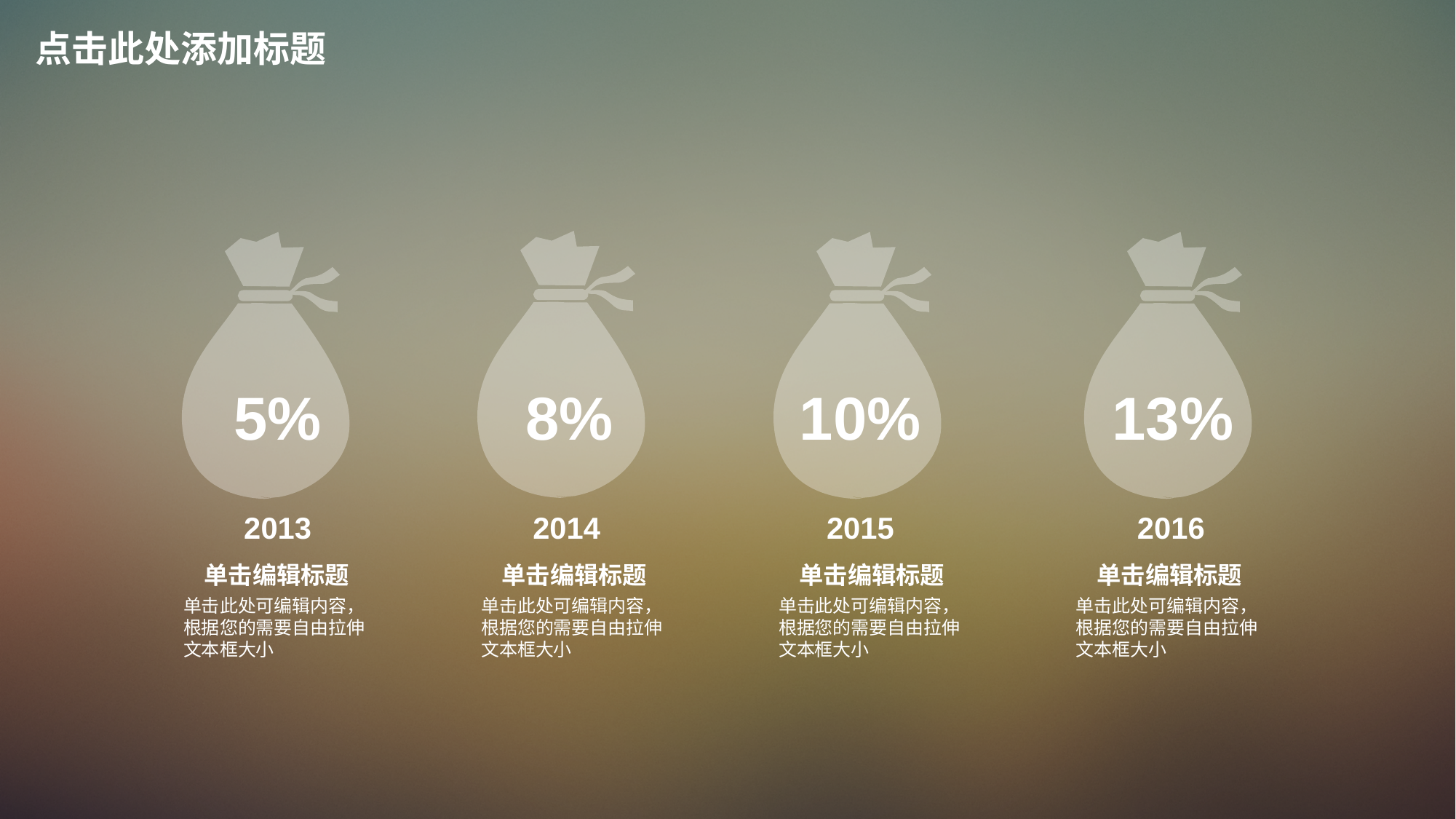

点击此处添加标题

5%
8%
10%
13%
2013
2014
2015
2016
单击编辑标题
单击编辑标题
单击编辑标题
单击编辑标题
单击此处可编辑内容，根据您的需要自由拉伸文本框大小
单击此处可编辑内容，根据您的需要自由拉伸文本框大小
单击此处可编辑内容，根据您的需要自由拉伸文本框大小
单击此处可编辑内容，根据您的需要自由拉伸文本框大小